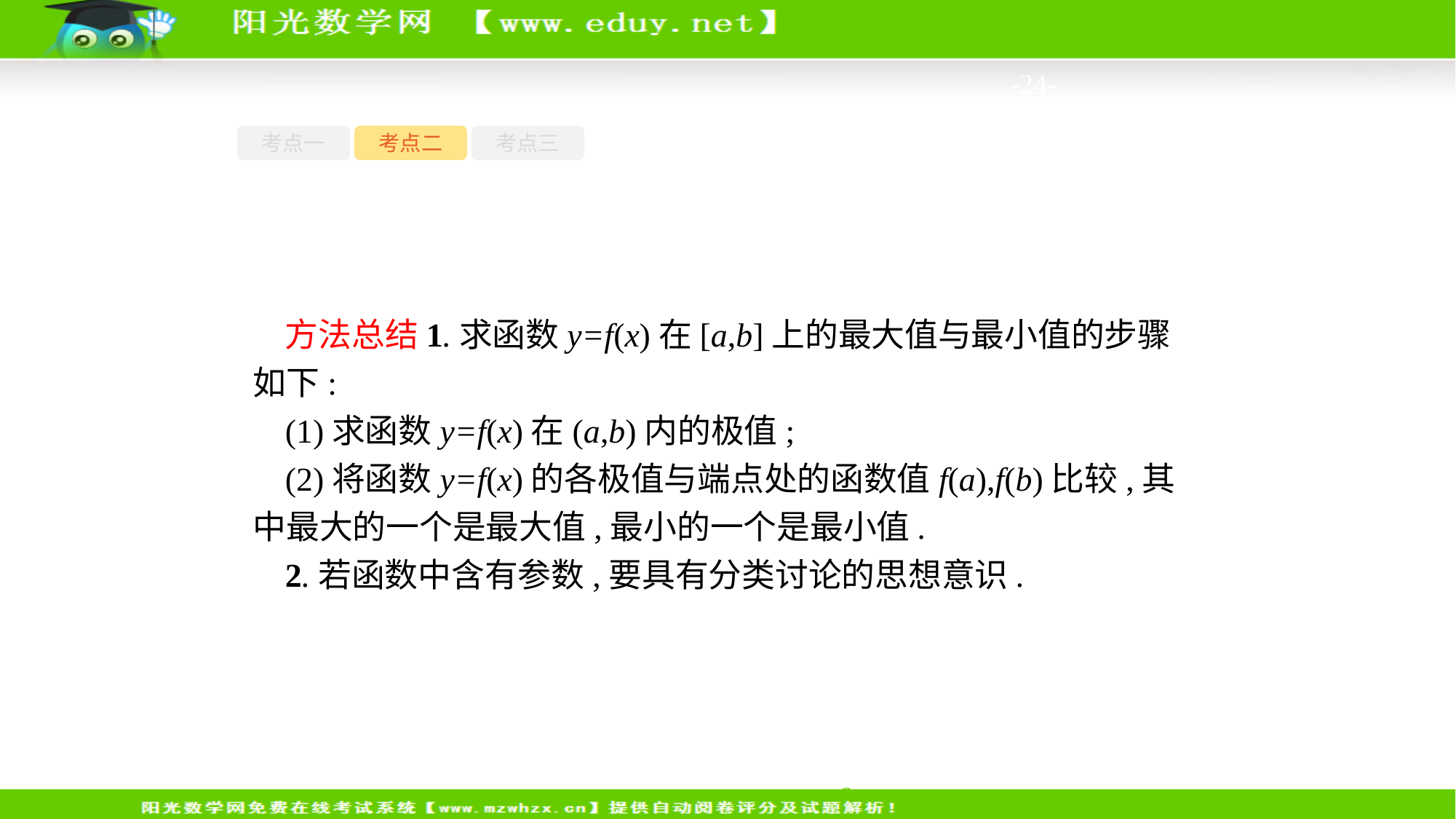

-24-
考点一
考点二
考点三
方法总结1.求函数y=f(x)在[a,b]上的最大值与最小值的步骤如下:
(1)求函数y=f(x)在(a,b)内的极值;
(2)将函数y=f(x)的各极值与端点处的函数值f(a),f(b)比较,其中最大的一个是最大值,最小的一个是最小值.
2.若函数中含有参数,要具有分类讨论的思想意识.